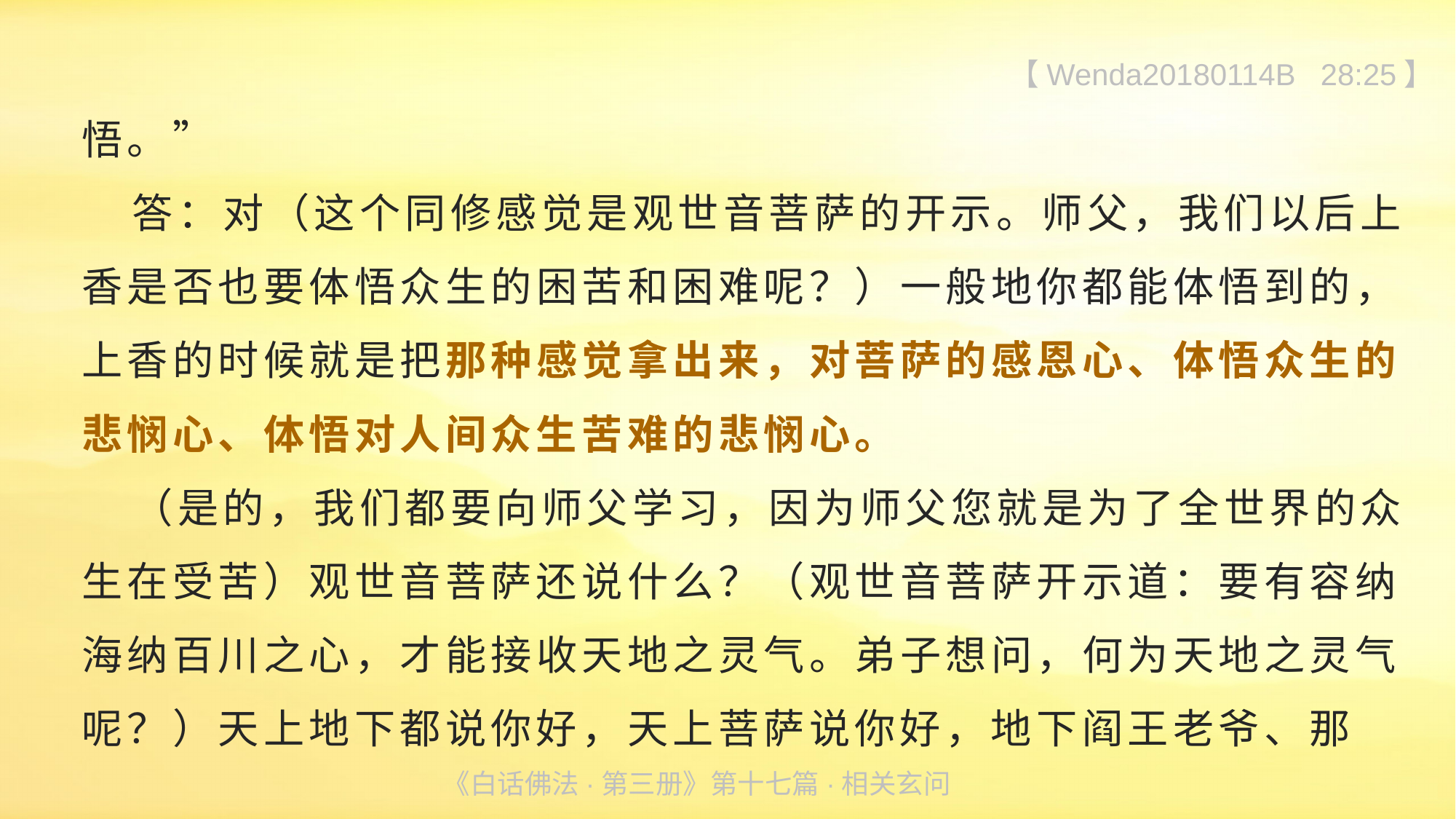

【Wenda20180114B   28:25】
悟。”
   答：对（这个同修感觉是观世音菩萨的开示。师父，我们以后上香是否也要体悟众生的困苦和困难呢？）一般地你都能体悟到的，上香的时候就是把那种感觉拿出来，对菩萨的感恩心、体悟众生的悲悯心、体悟对人间众生苦难的悲悯心。
   （是的，我们都要向师父学习，因为师父您就是为了全世界的众生在受苦）观世音菩萨还说什么？（观世音菩萨开示道：要有容纳海纳百川之心，才能接收天地之灵气。弟子想问，何为天地之灵气呢？）天上地下都说你好，天上菩萨说你好，地下阎王老爷、那
《白话佛法·第三册》第十七篇·相关玄问